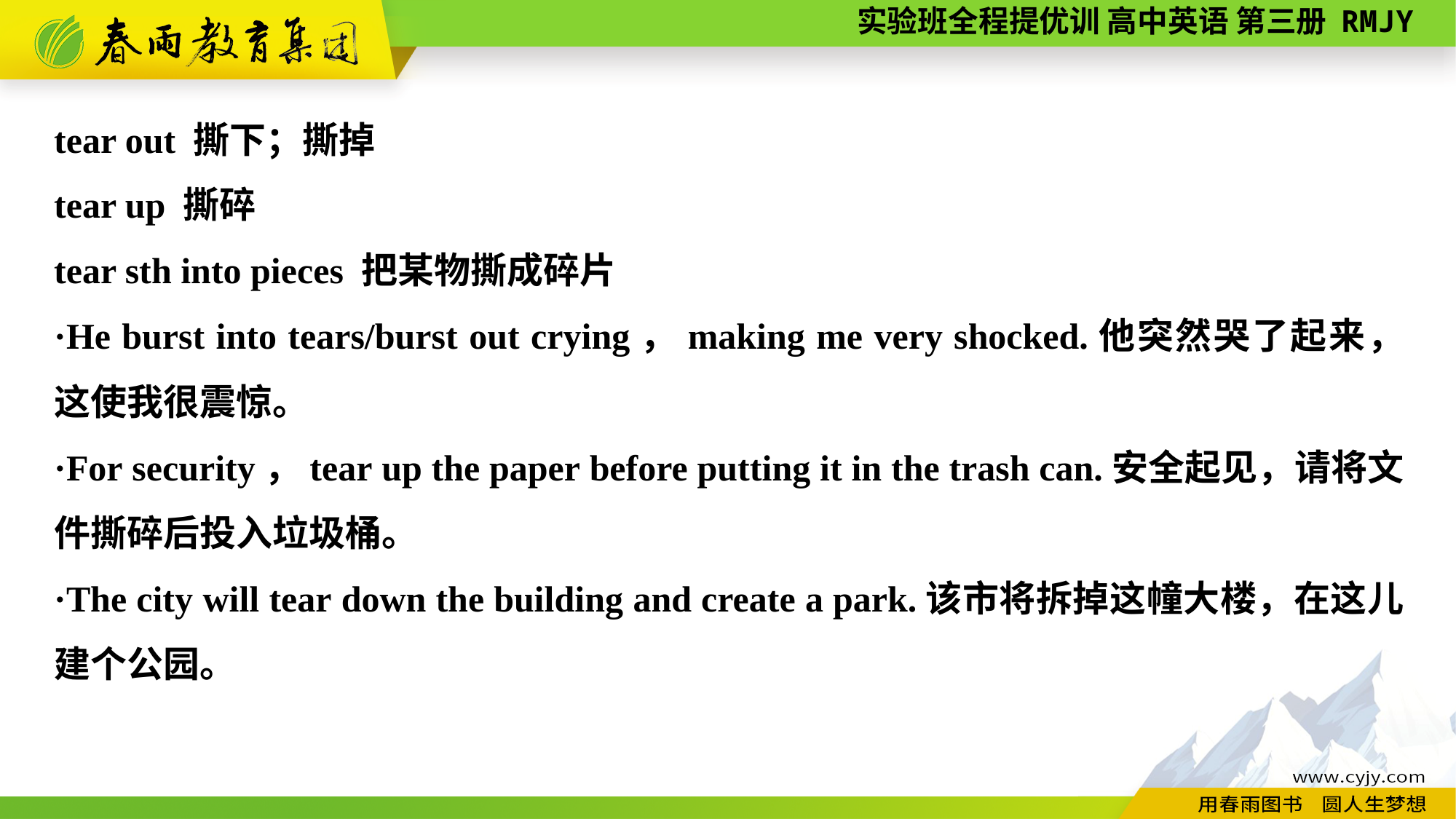

tear out 撕下；撕掉
tear up 撕碎
tear sth into pieces 把某物撕成碎片
·He burst into tears/burst out crying，making me very shocked.他突然哭了起来，这使我很震惊。
·For security，tear up the paper before putting it in the trash can.安全起见，请将文件撕碎后投入垃圾桶。
·The city will tear down the building and create a park.该市将拆掉这幢大楼，在这儿建个公园。